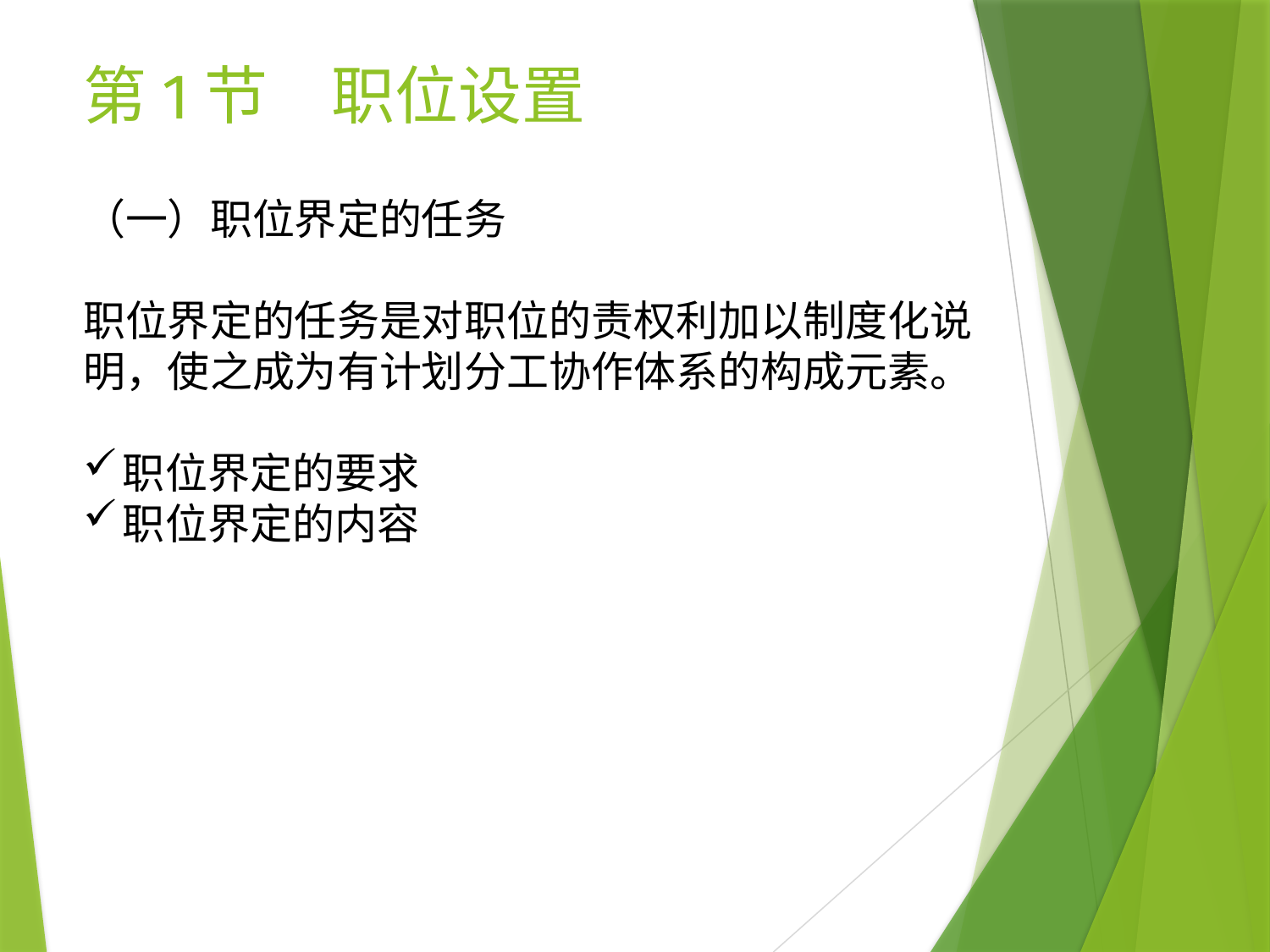

# 第1节　职位设置
（一）职位界定的任务

职位界定的任务是对职位的责权利加以制度化说明，使之成为有计划分工协作体系的构成元素。

职位界定的要求
职位界定的内容